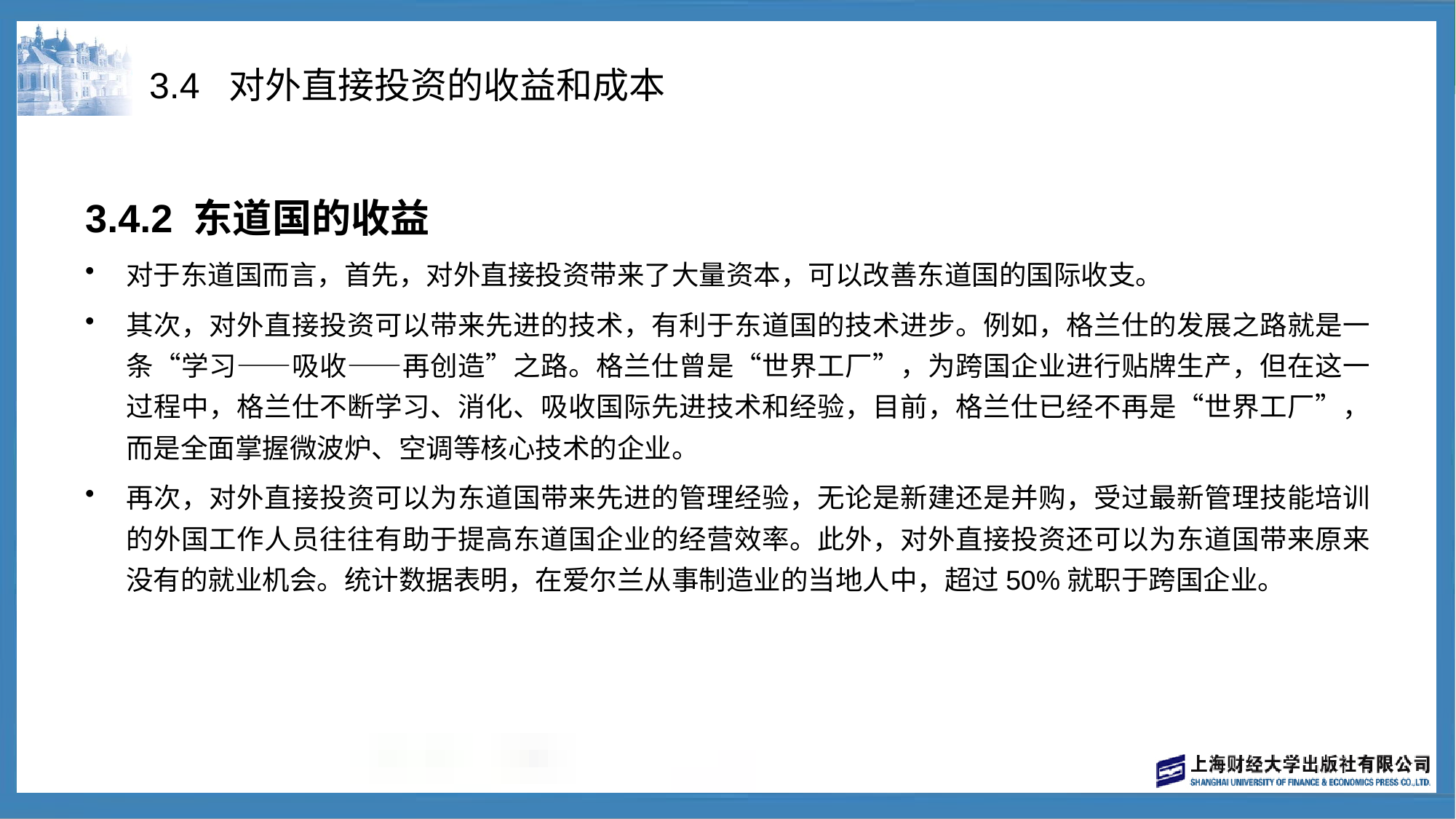

# 3.4  对外直接投资的收益和成本
3.4.2 东道国的收益
对于东道国而言，首先，对外直接投资带来了大量资本，可以改善东道国的国际收支。
其次，对外直接投资可以带来先进的技术，有利于东道国的技术进步。例如，格兰仕的发展之路就是一条“学习——吸收——再创造”之路。格兰仕曾是“世界工厂”，为跨国企业进行贴牌生产，但在这一过程中，格兰仕不断学习、消化、吸收国际先进技术和经验，目前，格兰仕已经不再是“世界工厂”，而是全面掌握微波炉、空调等核心技术的企业。
再次，对外直接投资可以为东道国带来先进的管理经验，无论是新建还是并购，受过最新管理技能培训的外国工作人员往往有助于提高东道国企业的经营效率。此外，对外直接投资还可以为东道国带来原来没有的就业机会。统计数据表明，在爱尔兰从事制造业的当地人中，超过50%就职于跨国企业。